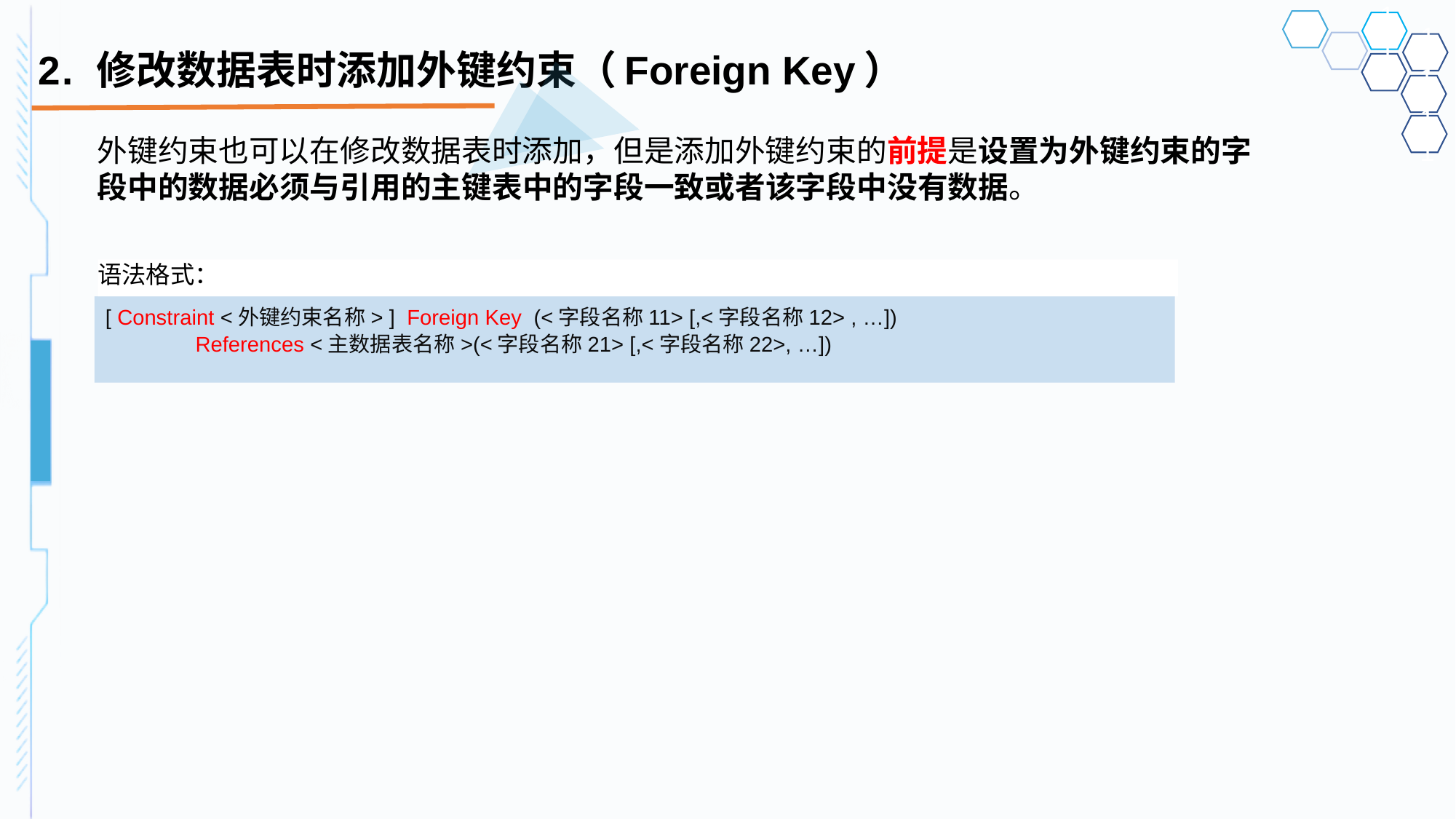

# 修改数据表时添加外键约束（Foreign Key）

外键约束也可以在修改数据表时添加，但是添加外键约束的前提是设置为外键约束的字段中的数据必须与引用的主键表中的字段一致或者该字段中没有数据。
语法格式：
[ Constraint <外键约束名称> ]  Foreign Key  (<字段名称11> [,<字段名称12> , …])
               References <主数据表名称>(<字段名称21> [,<字段名称22>, …])